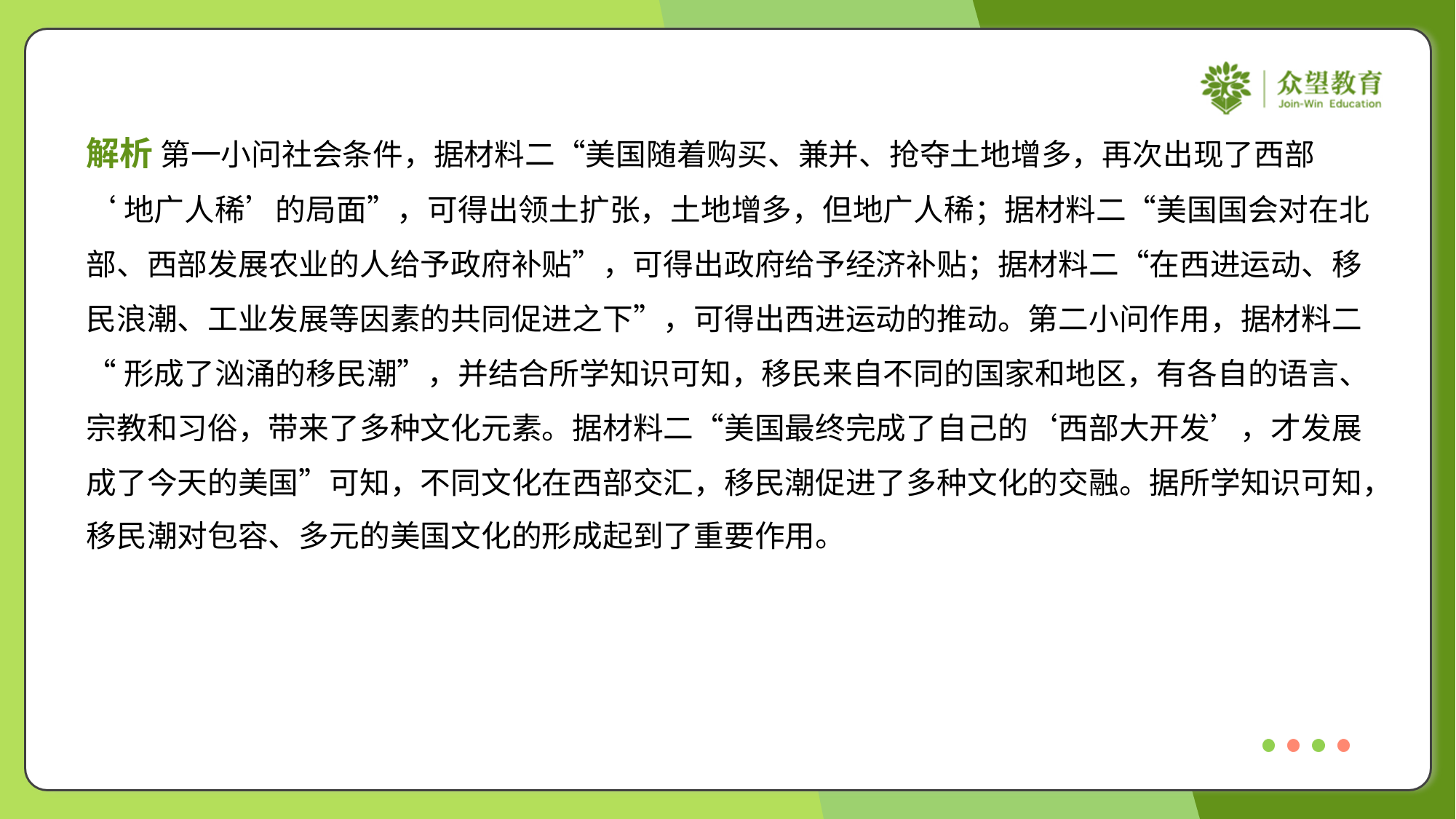

解析 第一小问社会条件，据材料二“美国随着购买、兼并、抢夺土地增多，再次出现了西部
‘地广人稀’的局面”，可得出领土扩张，土地增多，但地广人稀；据材料二“美国国会对在北
部、西部发展农业的人给予政府补贴”，可得出政府给予经济补贴；据材料二“在西进运动、移
民浪潮、工业发展等因素的共同促进之下”，可得出西进运动的推动。第二小问作用，据材料二
“形成了汹涌的移民潮”，并结合所学知识可知，移民来自不同的国家和地区，有各自的语言、
宗教和习俗，带来了多种文化元素。据材料二“美国最终完成了自己的‘西部大开发’，才发展
成了今天的美国”可知，不同文化在西部交汇，移民潮促进了多种文化的交融。据所学知识可知，
移民潮对包容、多元的美国文化的形成起到了重要作用。